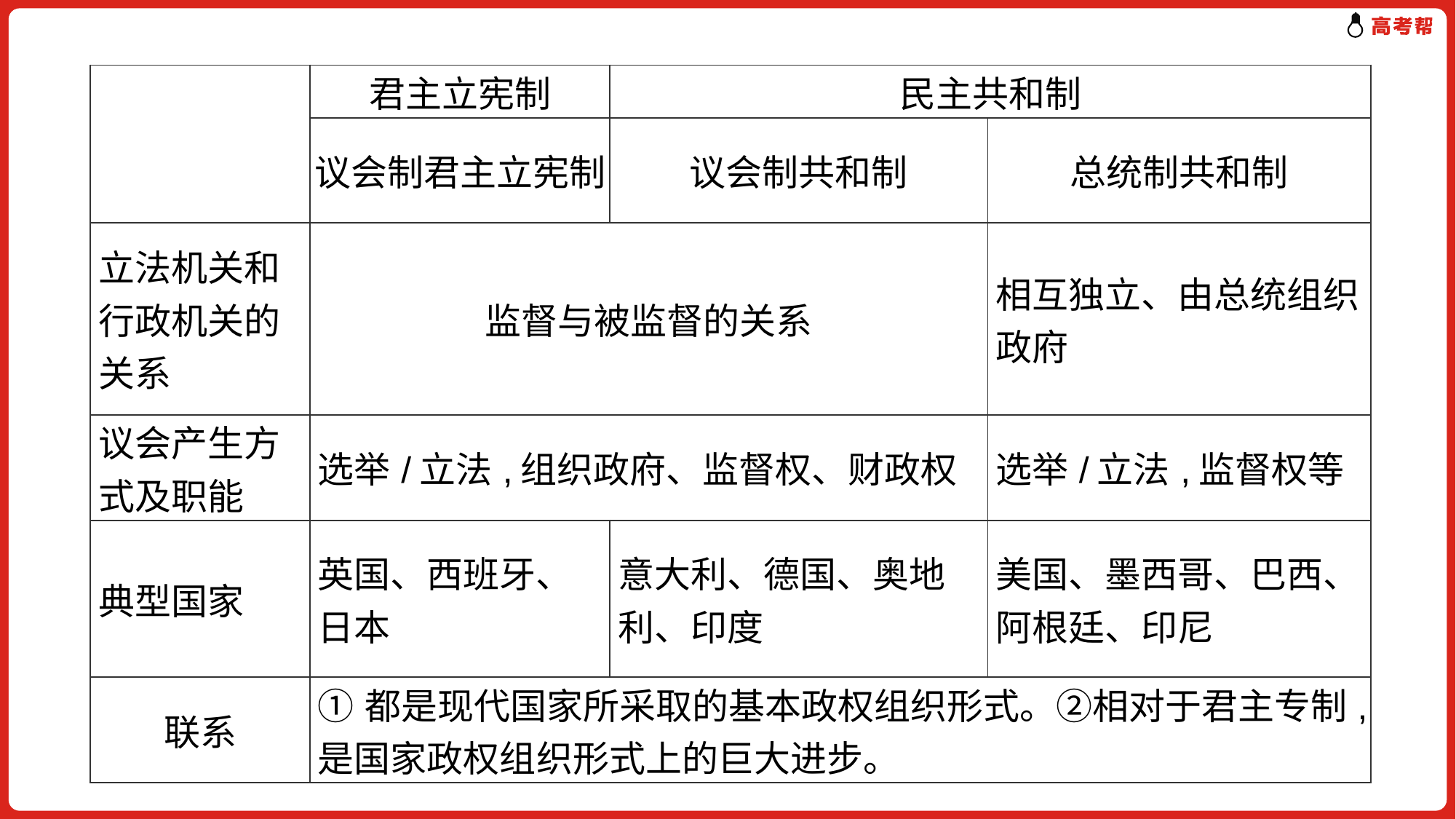

|  | 君主立宪制 | 民主共和制 |  |
| --- | --- | --- | --- |
|  | 议会制君主立宪制 | 议会制共和制 | 总统制共和制 |
| 立法机关和行政机关的关系 | 监督与被监督的关系 |  | 相互独立、由总统组织政府 |
| 议会产生方式及职能 | 选举/立法,组织政府、监督权、财政权 |  | 选举/立法,监督权等 |
| 典型国家 | 英国、西班牙、日本 | 意大利、德国、奥地利、印度 | 美国、墨西哥、巴西、阿根廷、印尼 |
| 联系 | ①都是现代国家所采取的基本政权组织形式。②相对于君主专制,是国家政权组织形式上的巨大进步。 |  |  |